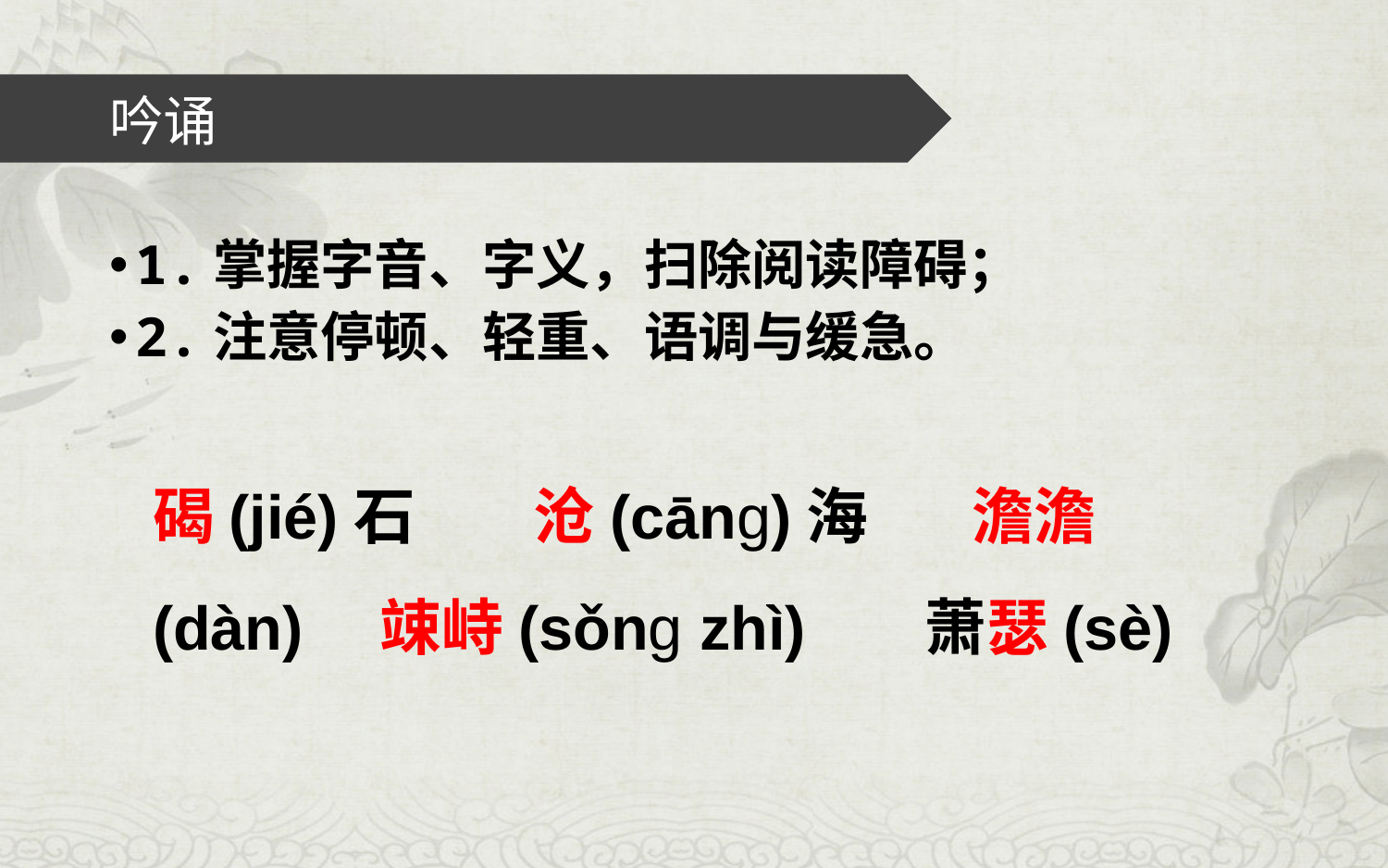

# 吟诵
1.掌握字音、字义，扫除阅读障碍；
2.注意停顿、轻重、语调与缓急。
碣(jié)石　    沧(cāng)海　   澹澹(dàn)　竦峙(sǒng zhì)　   萧瑟(sè)